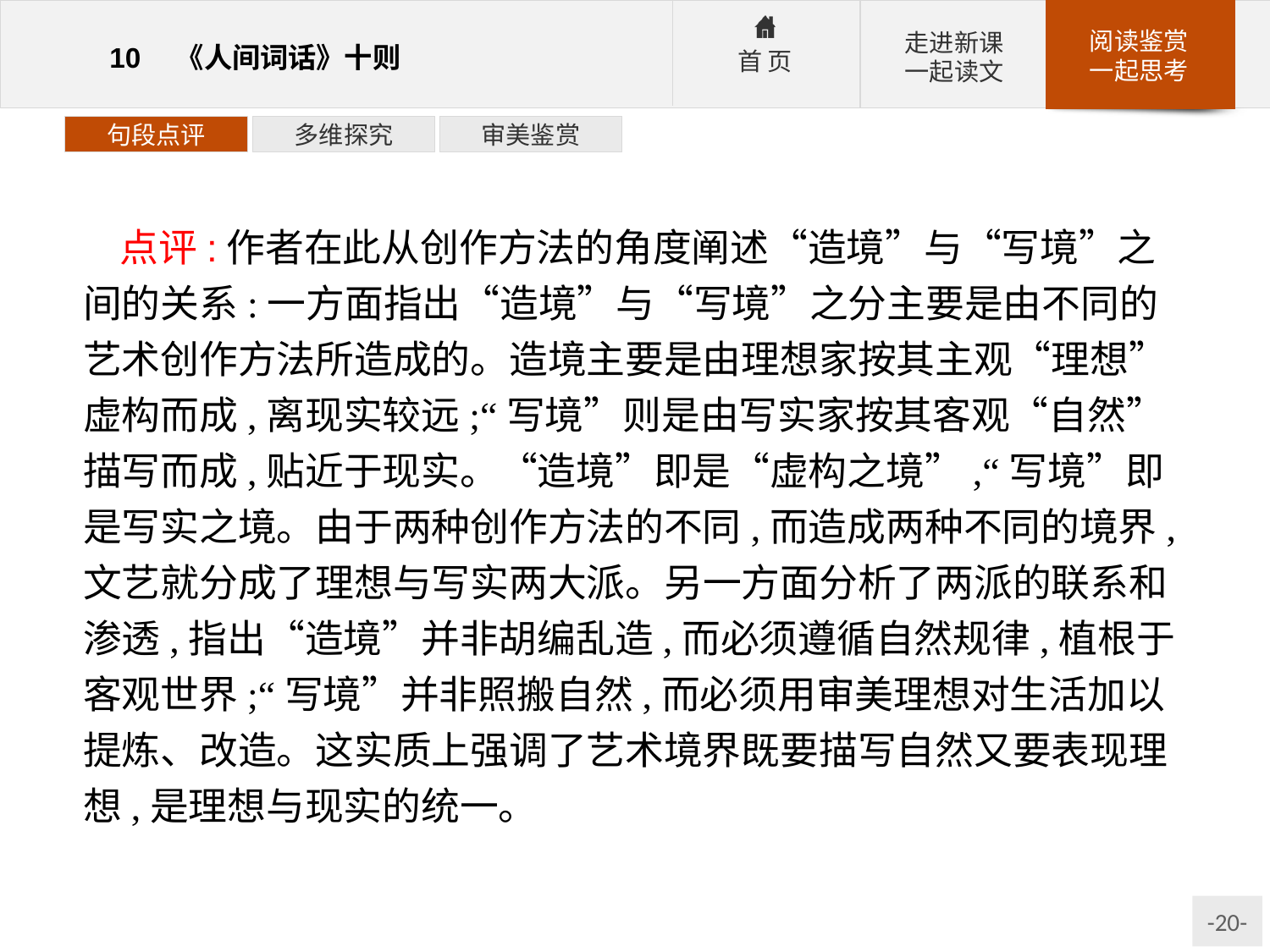

句段点评
多维探究
审美鉴赏
点评:作者在此从创作方法的角度阐述“造境”与“写境”之间的关系:一方面指出“造境”与“写境”之分主要是由不同的艺术创作方法所造成的。造境主要是由理想家按其主观“理想”虚构而成,离现实较远;“写境”则是由写实家按其客观“自然”描写而成,贴近于现实。“造境”即是“虚构之境”,“写境”即是写实之境。由于两种创作方法的不同,而造成两种不同的境界,文艺就分成了理想与写实两大派。另一方面分析了两派的联系和渗透,指出“造境”并非胡编乱造,而必须遵循自然规律,植根于客观世界;“写境”并非照搬自然,而必须用审美理想对生活加以提炼、改造。这实质上强调了艺术境界既要描写自然又要表现理想,是理想与现实的统一。